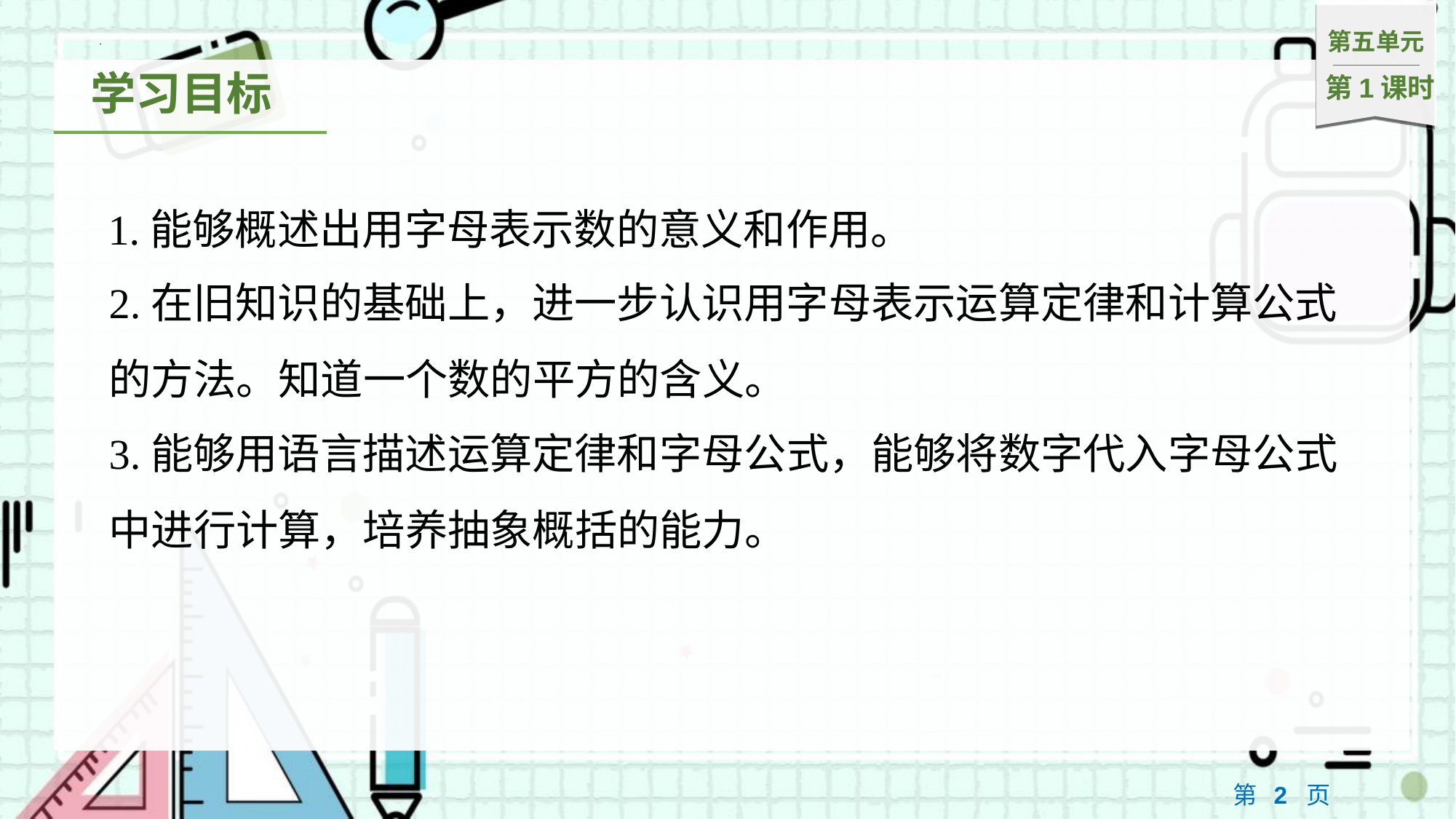

1.能够概述出用字母表示数的意义和作用。
2.在旧知识的基础上，进一步认识用字母表示运算定律和计算公式的方法。知道一个数的平方的含义。
3.能够用语言描述运算定律和字母公式，能够将数字代入字母公式中进行计算，培养抽象概括的能力。